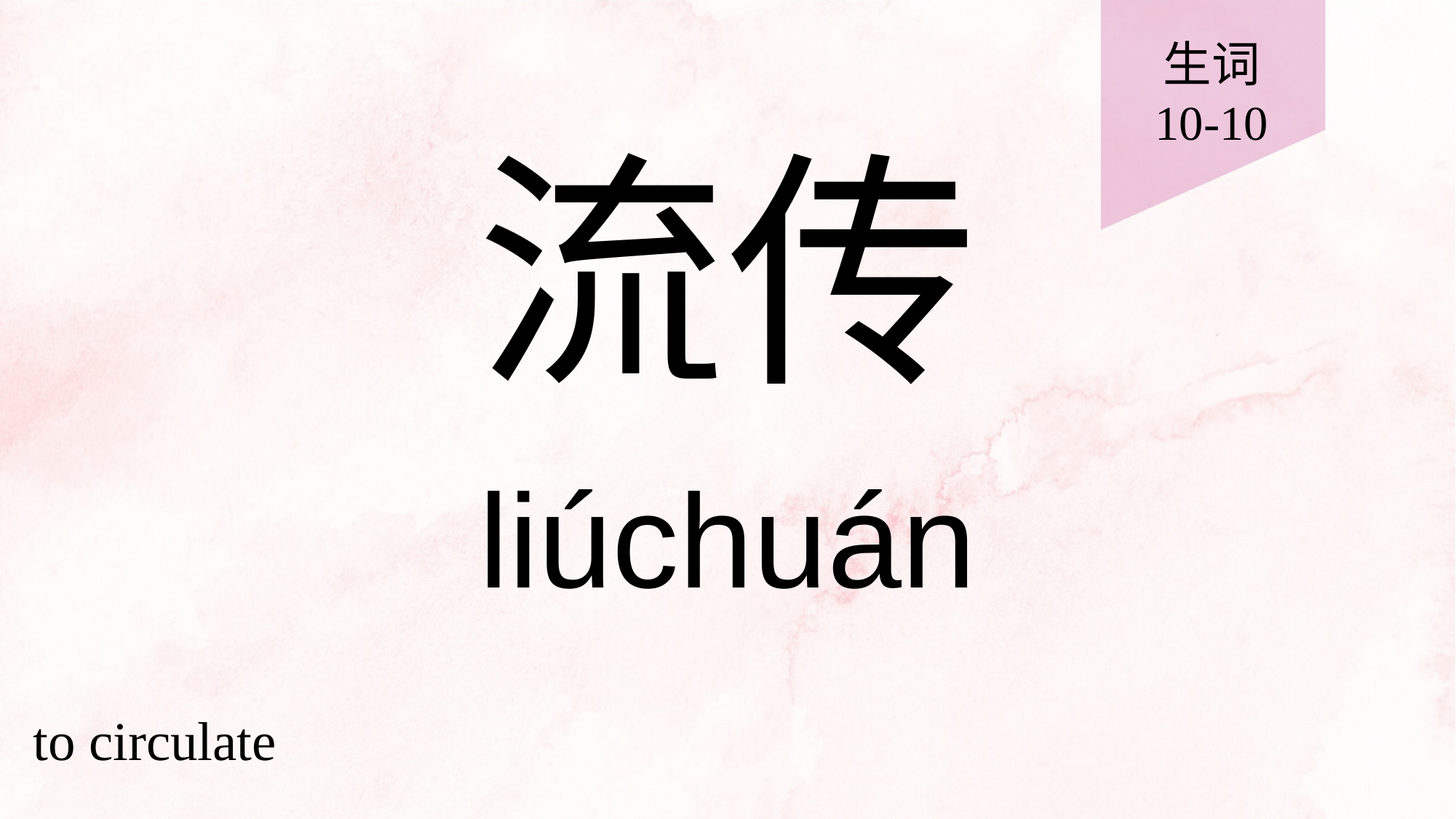

生词
10-10
# 流传
liúchuán
to circulate